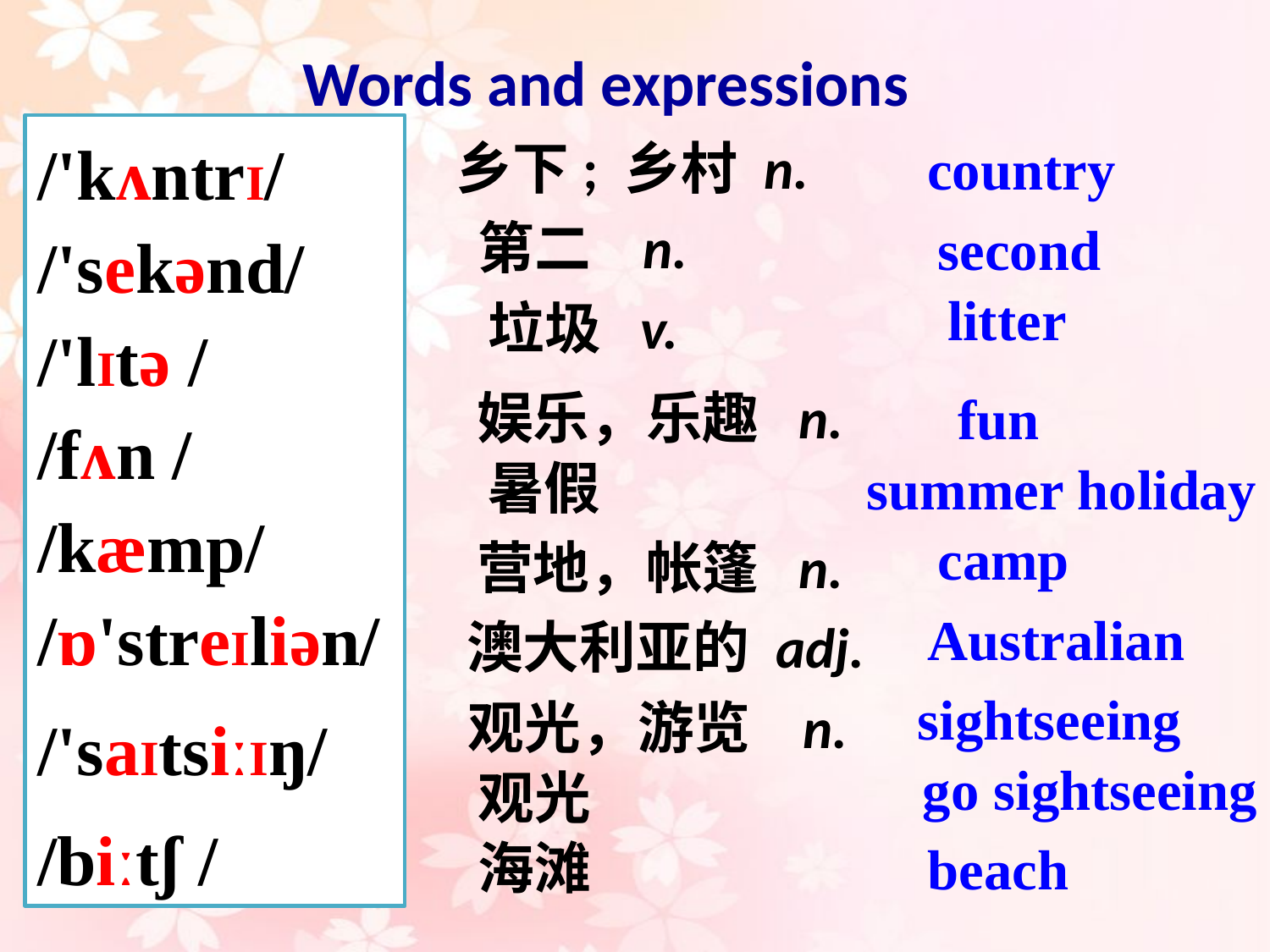

Words and expressions

/'kʌntrI/
/'sekənd/
/'lItə /
/fʌn /
/kæmp/
/ɒ'streIliən/
/'saItsiːIŋ/
/biːtʃ /
乡下; 乡村 n.
country
第二   n.
second
垃圾  v.
litter
娱乐，乐趣  n.
fun
暑假
summer holiday
营地，帐篷  n.
camp
澳大利亚的 adj.
Australian
观光，游览   n.
sightseeing
观光
go sightseeing
海滩
beach